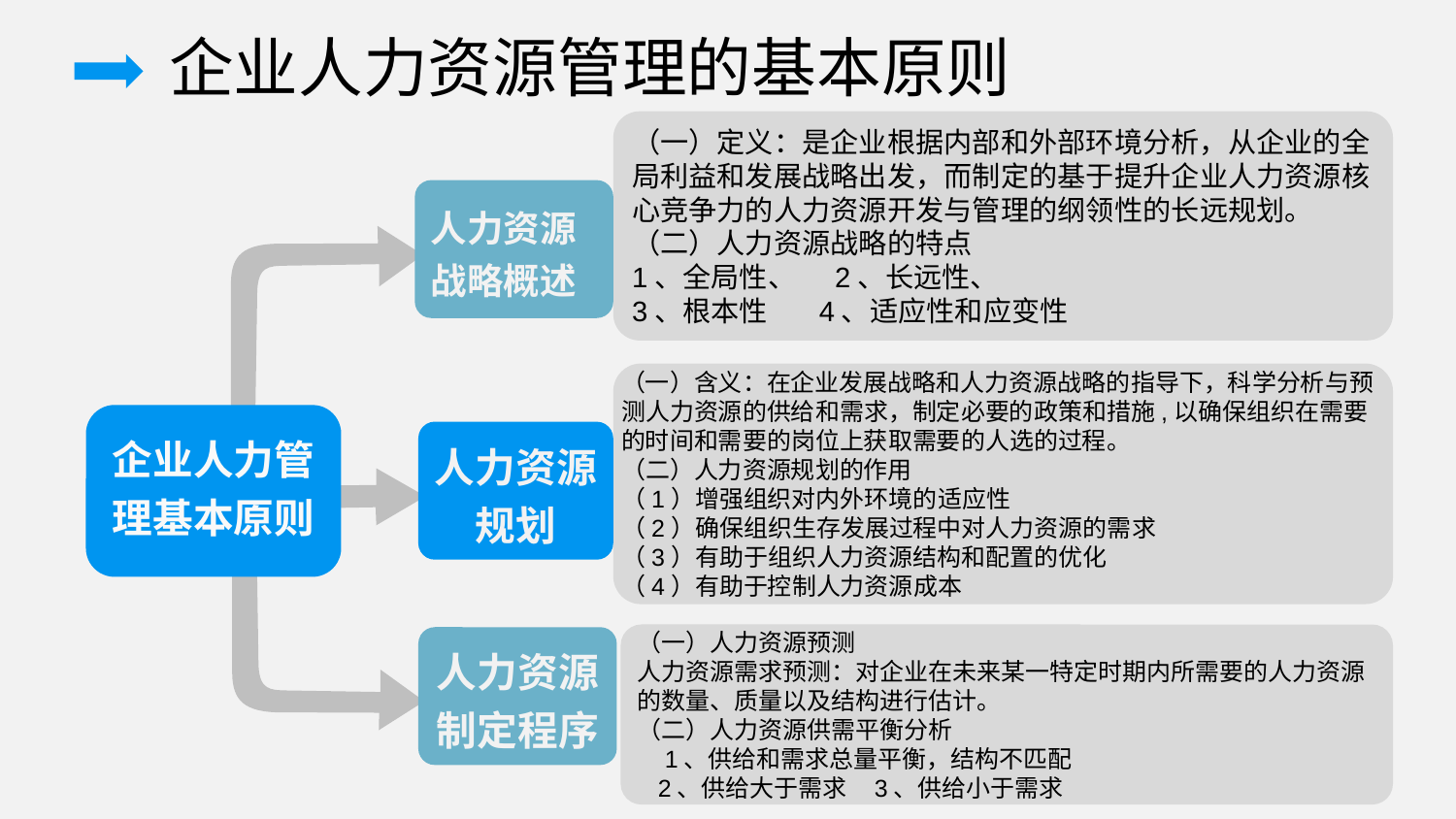

企业人力资源管理的基本原则
（一）定义：是企业根据内部和外部环境分析，从企业的全局利益和发展战略出发，而制定的基于提升企业人力资源核心竞争力的人力资源开发与管理的纲领性的长远规划。
（二）人力资源战略的特点
1、全局性、     2、长远性、
3、根本性       4、适应性和应变性
人力资源战略概述

（一）含义：在企业发展战略和人力资源战略的指导下，科学分析与预测人力资源的供给和需求，制定必要的政策和措施,以确保组织在需要的时间和需要的岗位上获取需要的人选的过程。
（二）人力资源规划的作用
（1）增强组织对内外环境的适应性
（2）确保组织生存发展过程中对人力资源的需求
（3）有助于组织人力资源结构和配置的优化
（4）有助于控制人力资源成本

企业人力管理基本原则
人力资源规划

（一）人力资源预测
人力资源需求预测：对企业在未来某一特定时期内所需要的人力资源的数量、质量以及结构进行估计。
（二）人力资源供需平衡分析
    1、供给和需求总量平衡，结构不匹配
   2、供给大于需求    3、供给小于需求
人力资源
制定程序